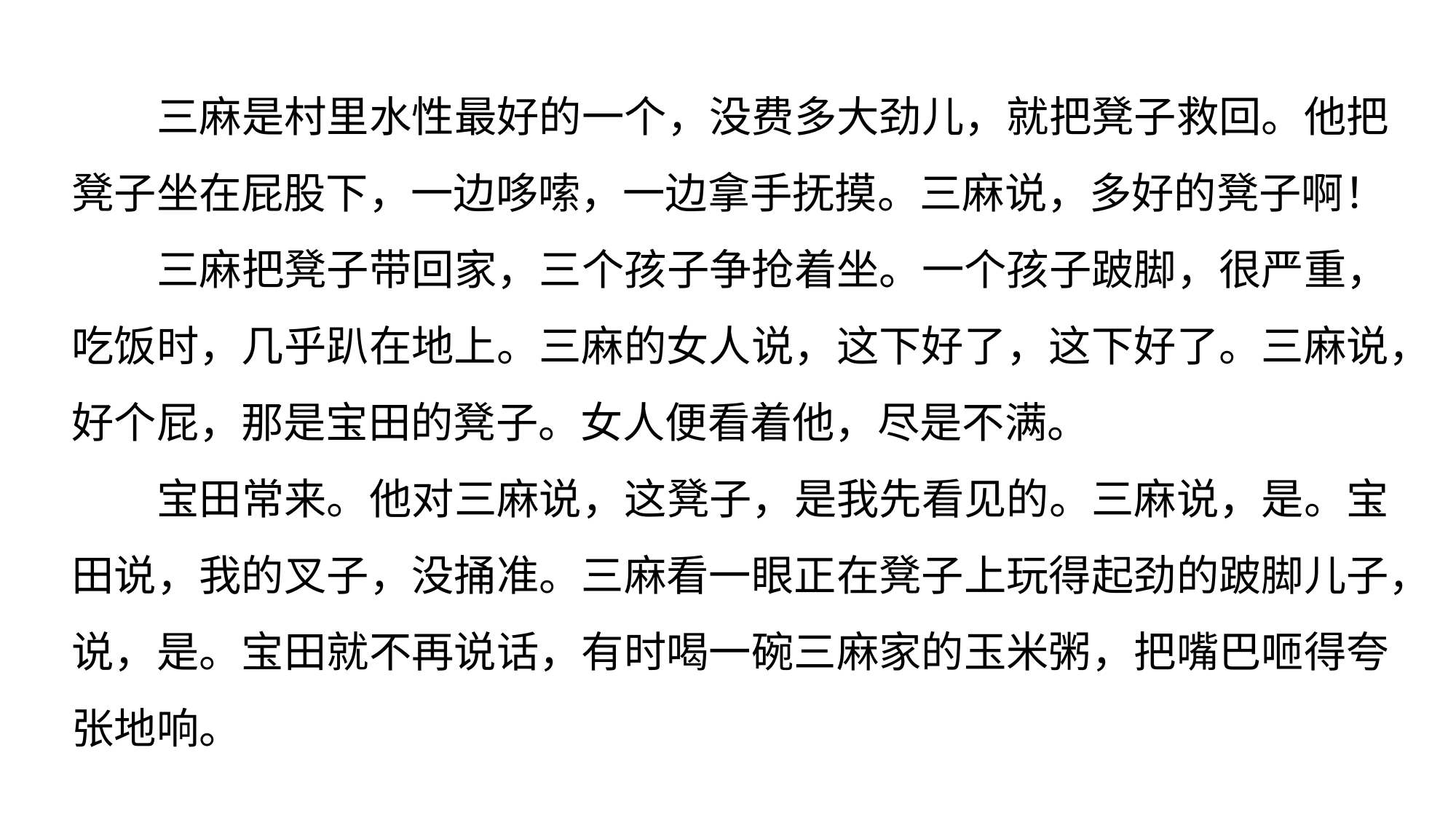

三麻是村里水性最好的一个，没费多大劲儿，就把凳子救回。他把凳子坐在屁股下，一边哆嗦，一边拿手抚摸。三麻说，多好的凳子啊！
三麻把凳子带回家，三个孩子争抢着坐。一个孩子跛脚，很严重，吃饭时，几乎趴在地上。三麻的女人说，这下好了，这下好了。三麻说，好个屁，那是宝田的凳子。女人便看着他，尽是不满。
宝田常来。他对三麻说，这凳子，是我先看见的。三麻说，是。宝田说，我的叉子，没捅准。三麻看一眼正在凳子上玩得起劲的跛脚儿子，说，是。宝田就不再说话，有时喝一碗三麻家的玉米粥，把嘴巴咂得夸张地响。